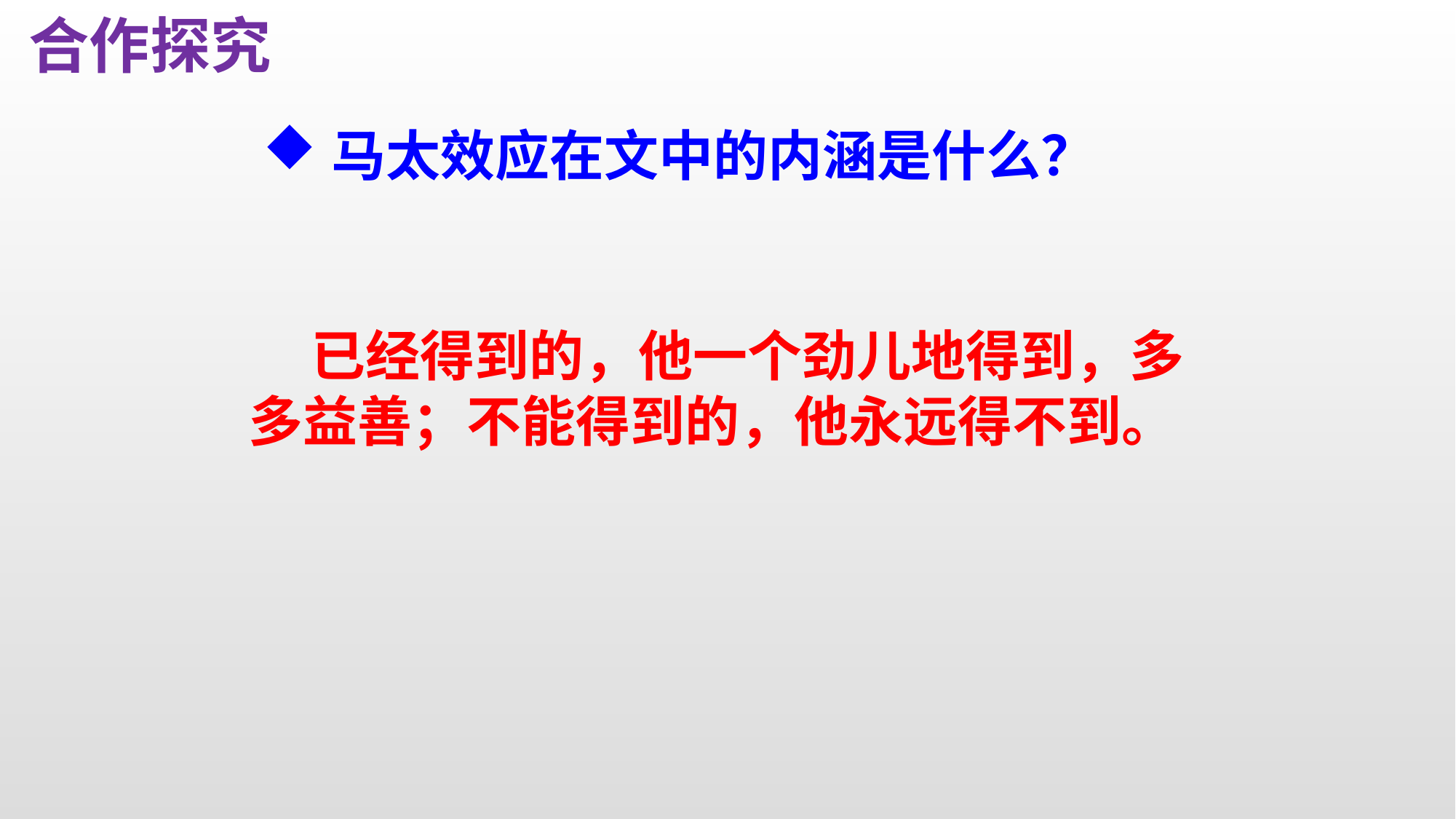

合作探究
马太效应在文中的内涵是什么？
    已经得到的，他一个劲儿地得到，多多益善；不能得到的，他永远得不到。